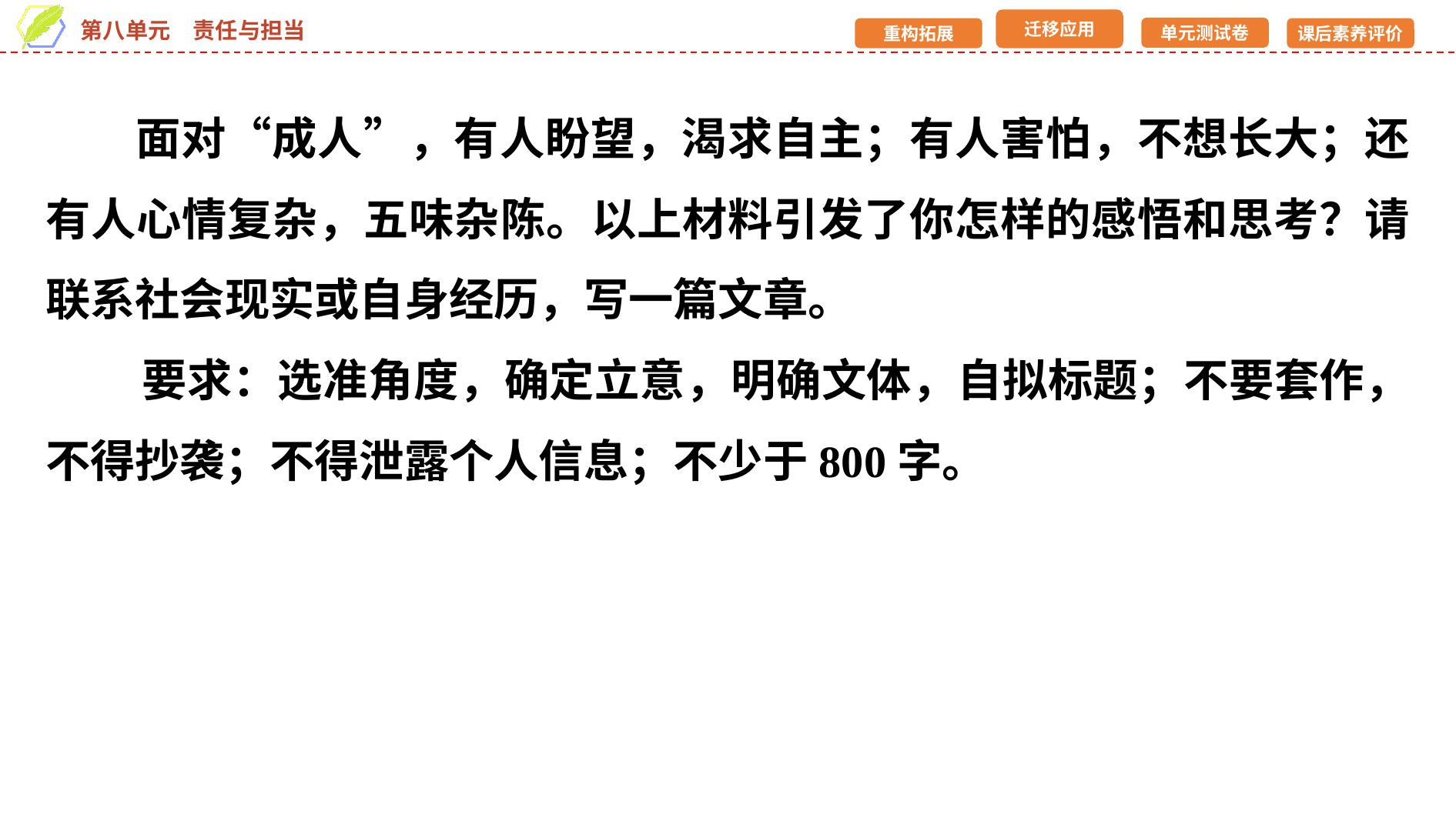

面对“成人”，有人盼望，渴求自主；有人害怕，不想长大；还有人心情复杂，五味杂陈。以上材料引发了你怎样的感悟和思考？请联系社会现实或自身经历，写一篇文章。
        要求：选准角度，确定立意，明确文体，自拟标题；不要套作，不得抄袭；不得泄露个人信息；不少于800字。